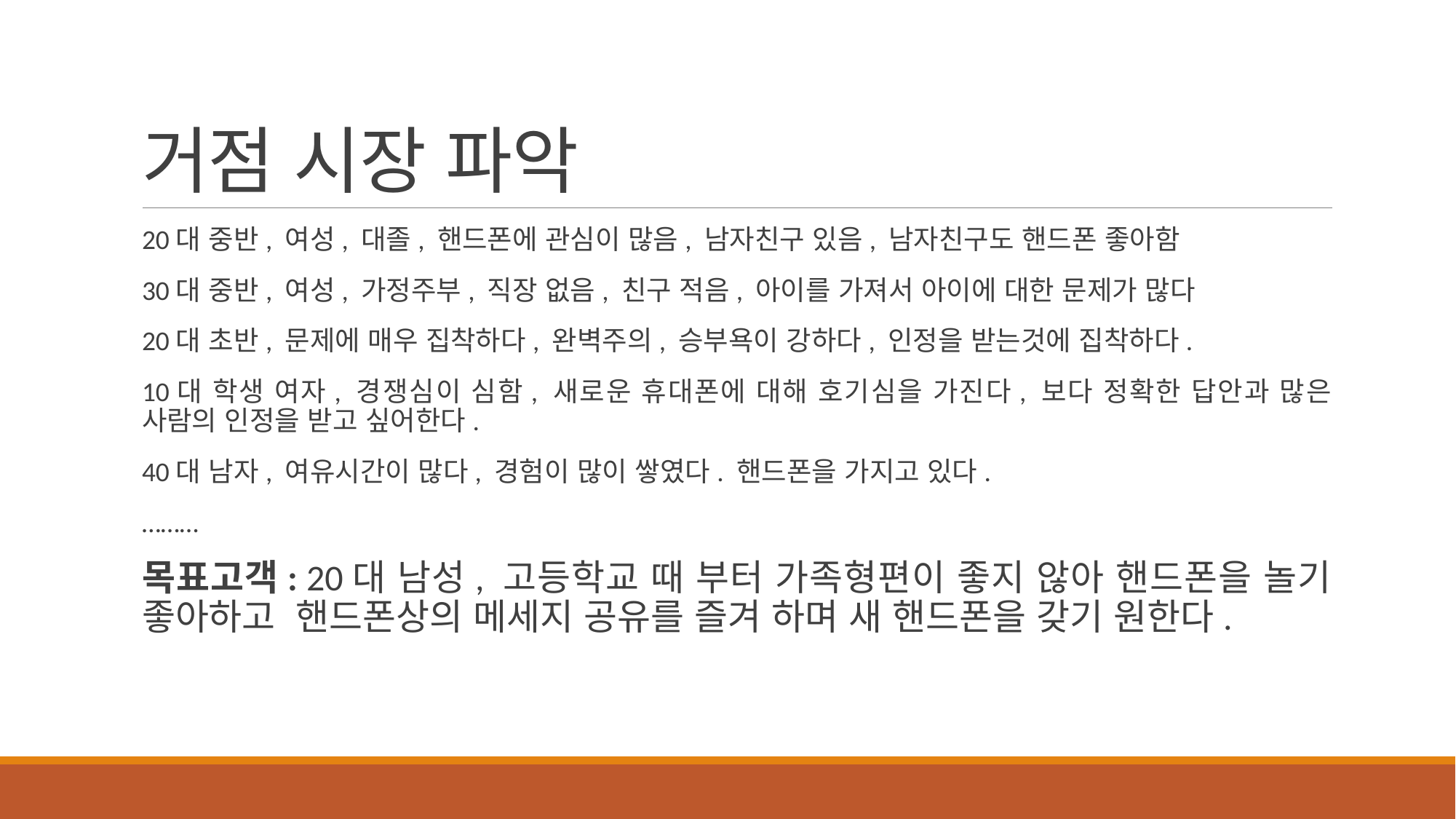

# 거점 시장 파악
20대 중반, 여성, 대졸, 핸드폰에 관심이 많음, 남자친구 있음, 남자친구도 핸드폰 좋아함
30대 중반, 여성, 가정주부, 직장 없음, 친구 적음, 아이를 가져서 아이에 대한 문제가 많다
20대 초반, 문제에 매우 집착하다, 완벽주의, 승부욕이 강하다, 인정을 받는것에 집착하다.
10대 학생 여자, 경쟁심이 심함, 새로운 휴대폰에 대해 호기심을 가진다, 보다 정확한 답안과 많은 사람의 인정을 받고 싶어한다.
40대 남자, 여유시간이 많다, 경험이 많이 쌓였다. 핸드폰을 가지고 있다.
………
목표고객: 20대 남성, 고등학교 때 부터 가족형편이 좋지 않아 핸드폰을 놀기 좋아하고  핸드폰상의 메세지 공유를 즐겨 하며 새 핸드폰을 갖기 원한다.